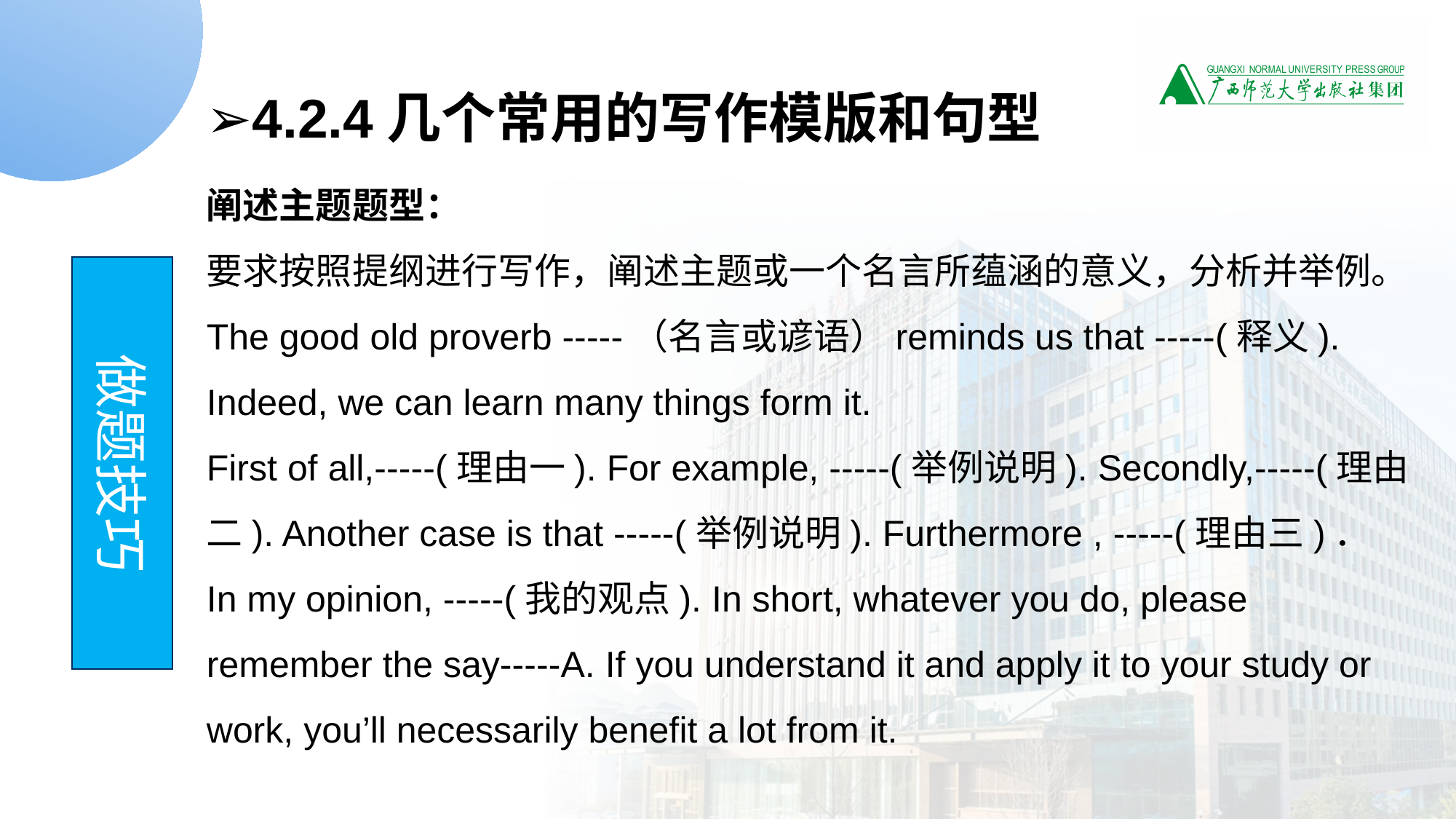

➢4.2.4几个常用的写作模版和句型

阐述主题题型：
要求按照提纲进行写作，阐述主题或一个名言所蕴涵的意义，分析并举例。
The good old proverb -----（名言或谚语）reminds us that -----(释义). Indeed, we can learn many things form it.
First of all,-----(理由一). For example, -----(举例说明). Secondly,-----(理由二). Another case is that -----(举例说明). Furthermore , -----(理由三)．  In my opinion, -----(我的观点). In short, whatever you do, please remember the say-----A. If you understand it and apply it to your study or work, you’ll necessarily benefit a lot from it.
做题技巧